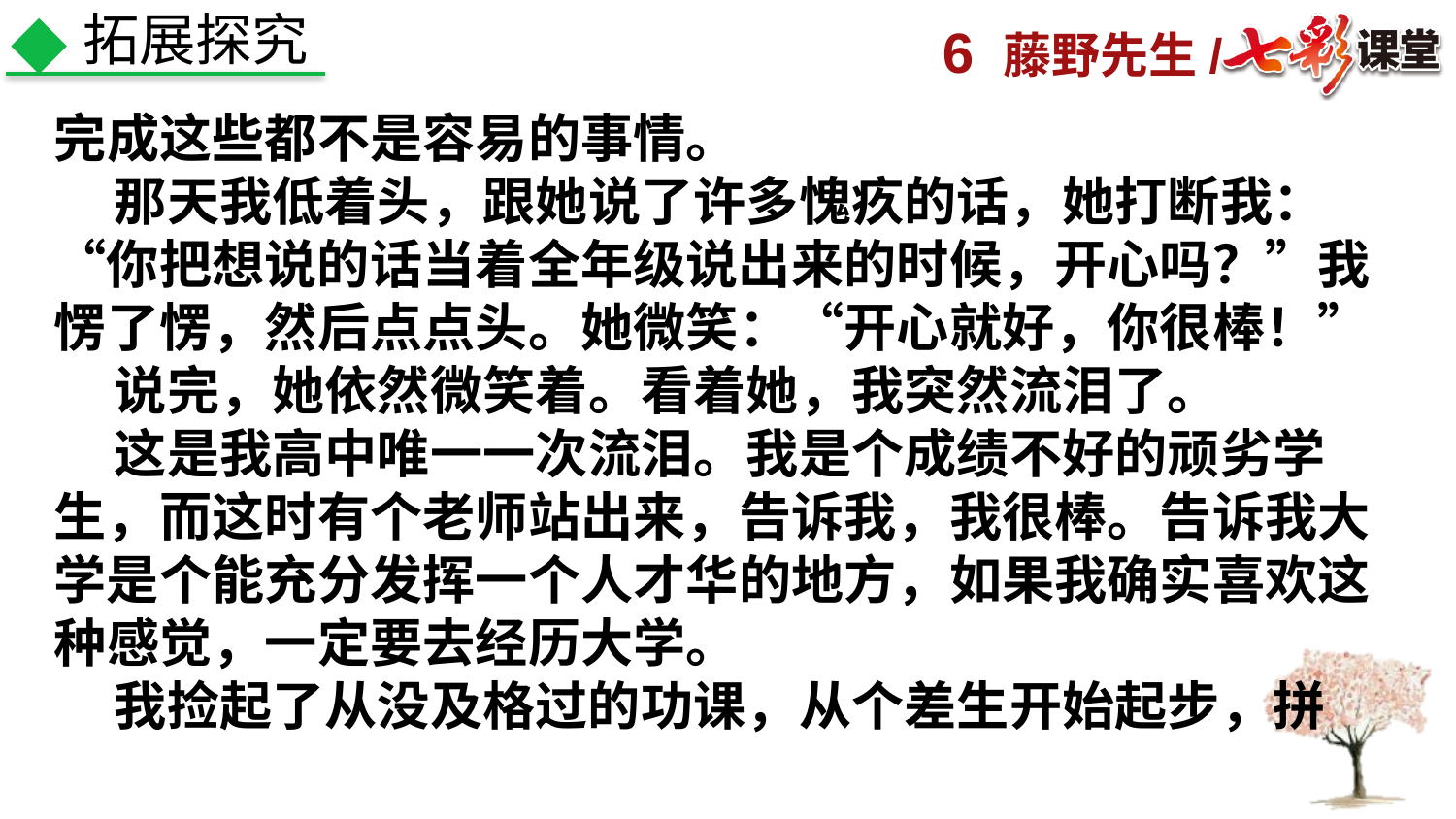

拓展探究

完成这些都不是容易的事情。
    那天我低着头，跟她说了许多愧疚的话，她打断我：“你把想说的话当着全年级说出来的时候，开心吗？”我愣了愣，然后点点头。她微笑：“开心就好，你很棒！”
    说完，她依然微笑着。看着她，我突然流泪了。
    这是我高中唯一一次流泪。我是个成绩不好的顽劣学生，而这时有个老师站出来，告诉我，我很棒。告诉我大学是个能充分发挥一个人才华的地方，如果我确实喜欢这种感觉，一定要去经历大学。
    我捡起了从没及格过的功课，从个差生开始起步，拼